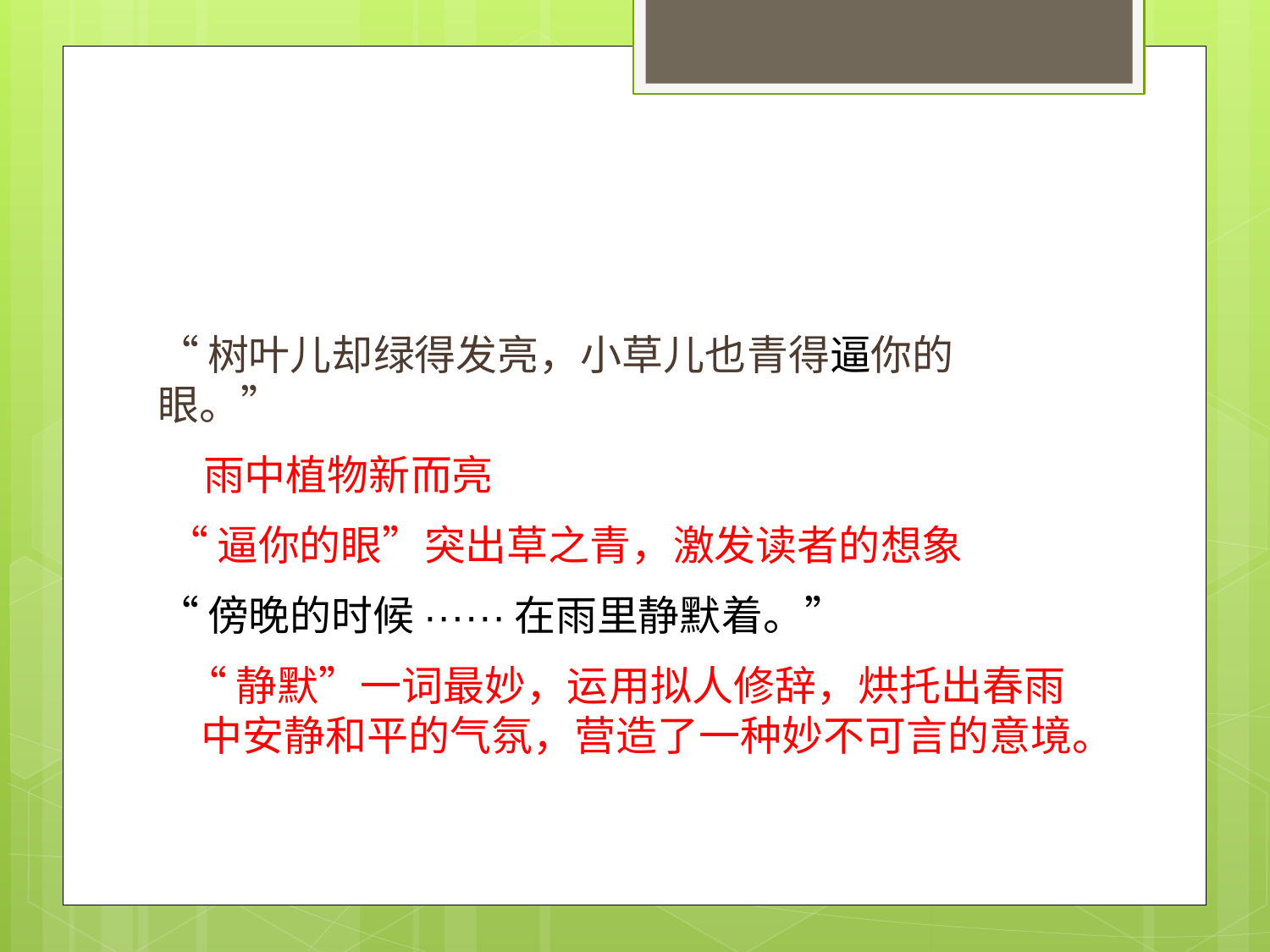

#
“树叶儿却绿得发亮，小草儿也青得逼你的眼。”
    雨中植物新而亮
 “逼你的眼”突出草之青，激发读者的想象
“傍晚的时候······在雨里静默着。”
   “静默”一词最妙，运用拟人修辞，烘托出春雨中安静和平的气氛，营造了一种妙不可言的意境。